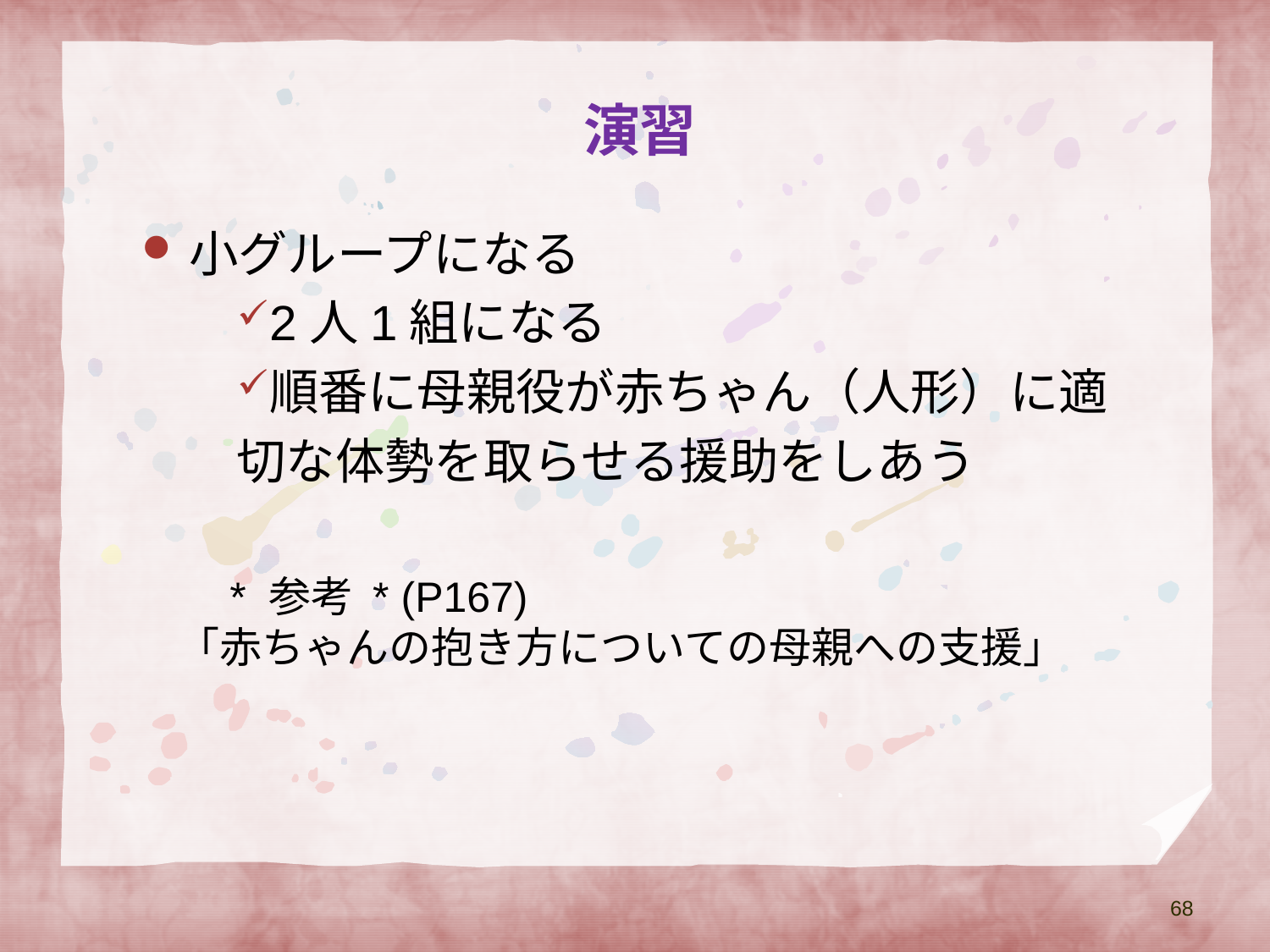

# 演習
小グループになる
2人1組になる
順番に母親役が赤ちゃん（人形）に適
切な体勢を取らせる援助をしあう
　* 参考 * (P167)
「赤ちゃんの抱き方についての母親への支援」
68